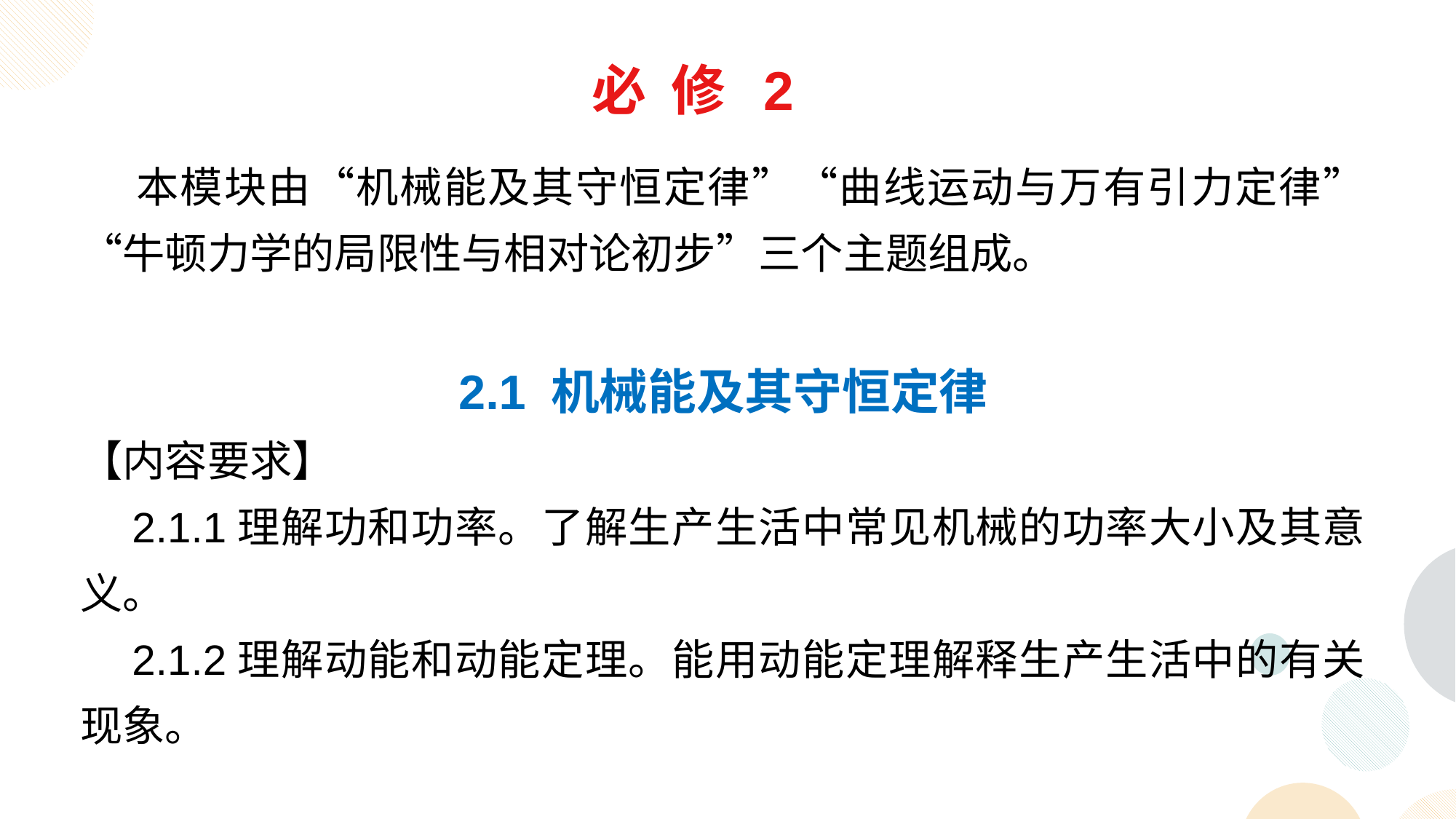

必  修  2
    本模块由“机械能及其守恒定律”“曲线运动与万有引力定律”“牛顿力学的局限性与相对论初步”三个主题组成。

2.1 机械能及其守恒定律
【内容要求】
    2.1.1理解功和功率。了解生产生活中常见机械的功率大小及其意义。
    2.1.2理解动能和动能定理。能用动能定理解释生产生活中的有关现象。